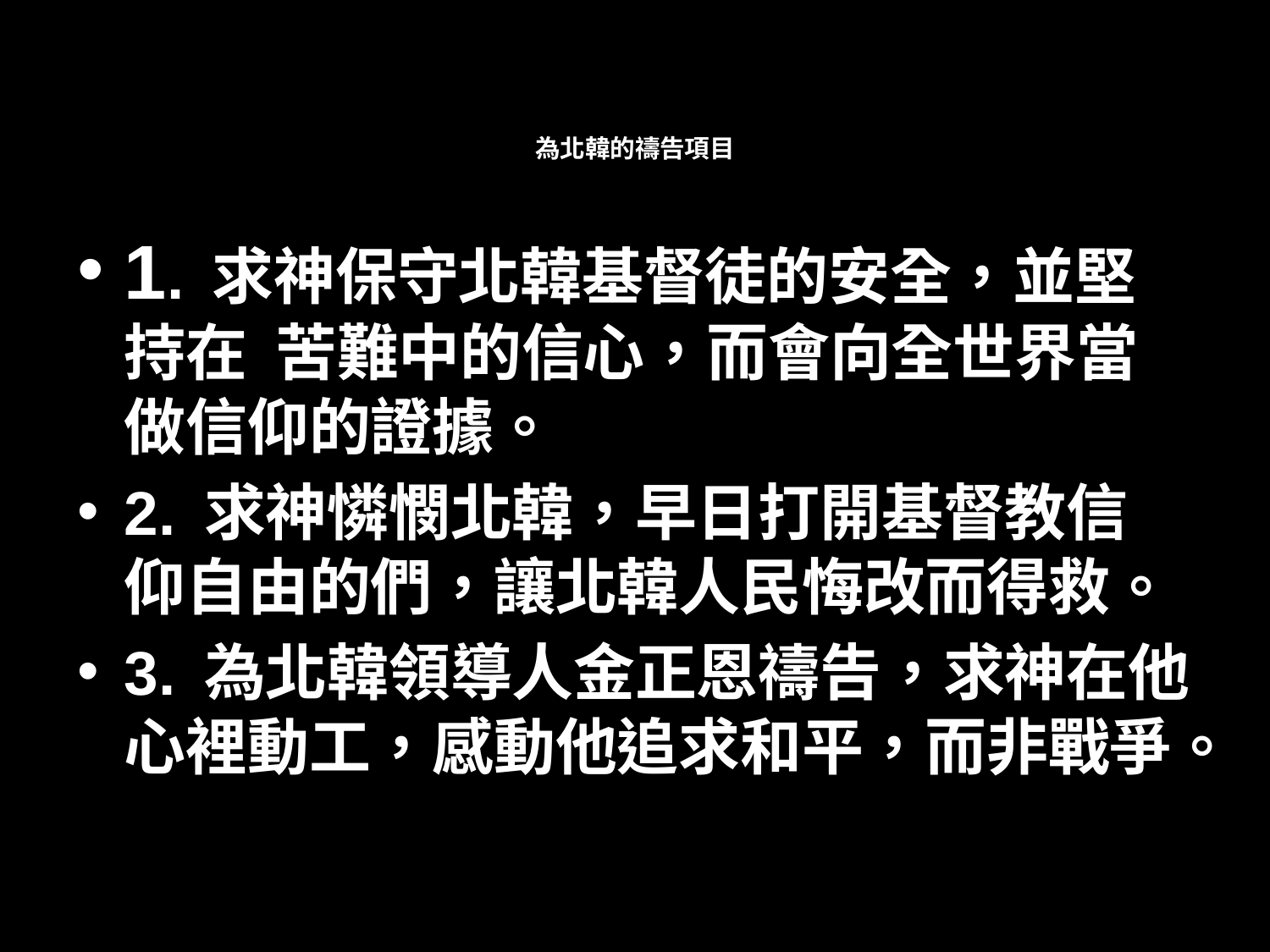

# 為北韓的禱告項目
1. 求神保守北韓基督徒的安全，並堅  持在  苦難中的信心，而會向全世界當做信仰的證據。
2. 求神憐憫北韓，早日打開基督教信   仰自由的們，讓北韓人民悔改而得救。
3. 為北韓領導人金正恩禱告，求神在他心裡動工，感動他追求和平，而非戰爭。